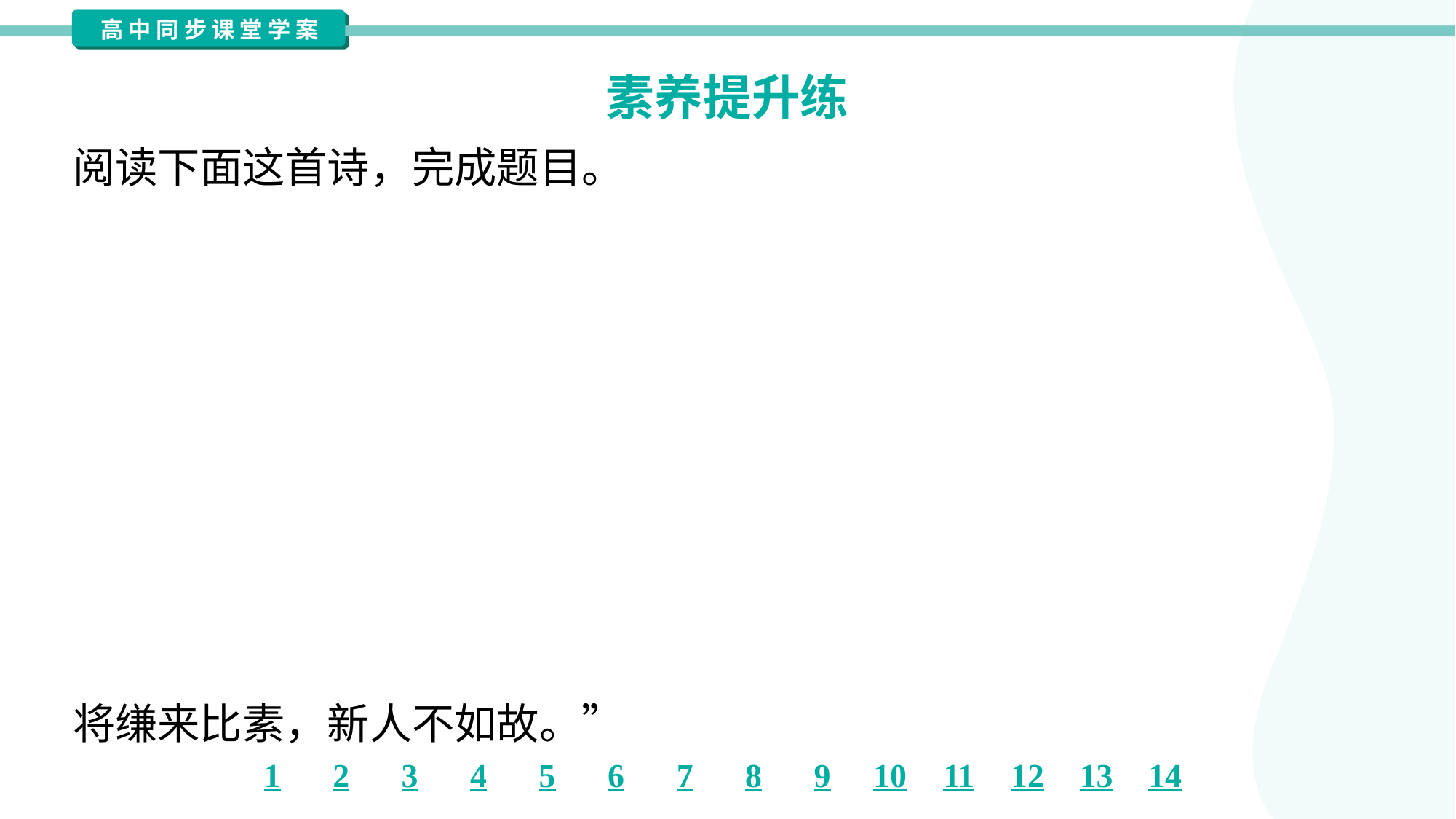

素养提升练
阅读下面这首诗，完成题目。
上山采蘼芜
上山采蘼芜，下山逢故夫。
长跪问故夫：“新人复何如？”
“新人虽言好，未若故人姝。
颜色类相似，手爪不相如。”
“新人从门入，故人从门合去。”
“新人工织缣，故人工织素。
织缣日一匹，织素五丈余，
将缣来比素，新人不如故。”#1.1.8